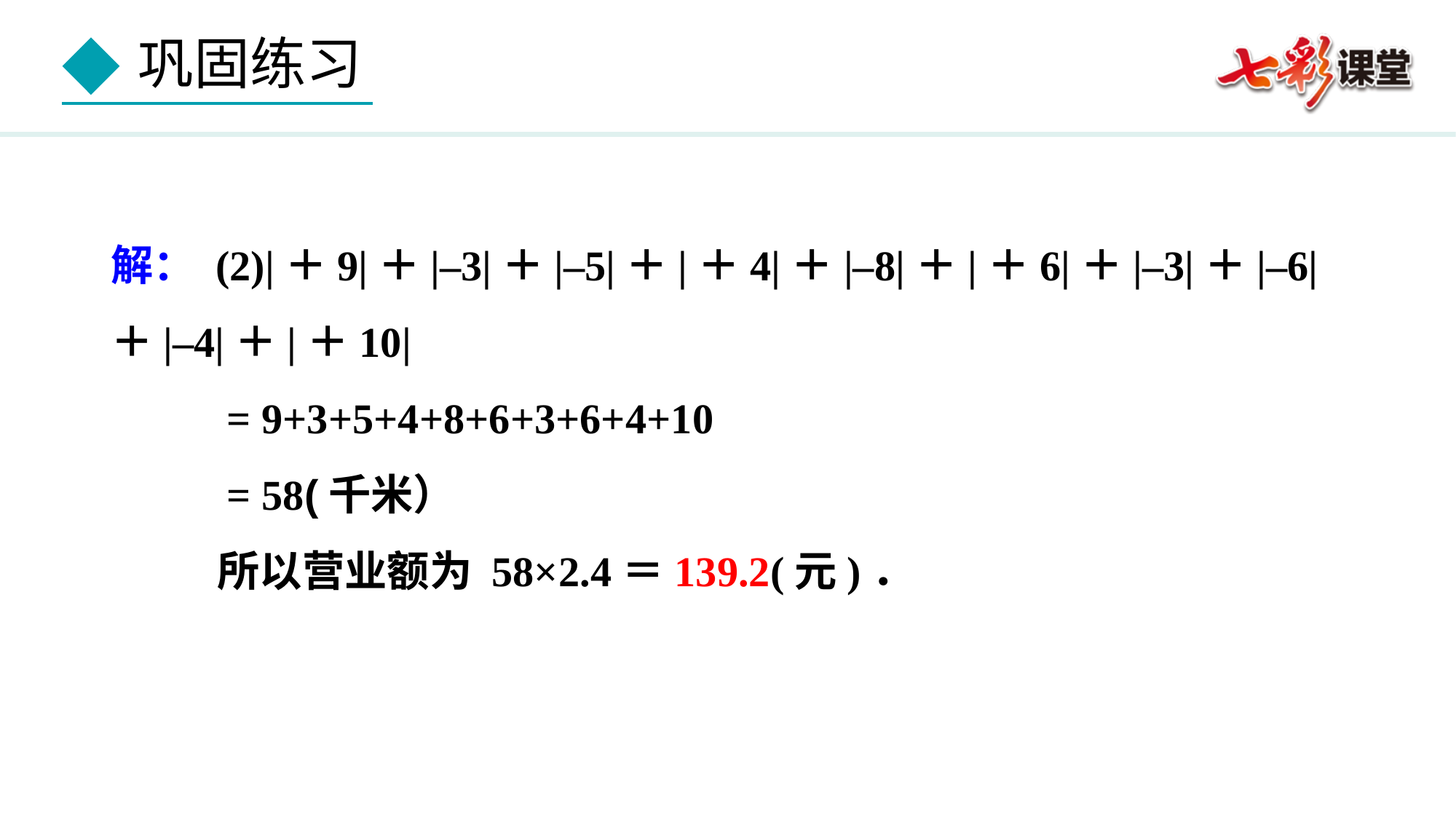

解： (2)|＋9|＋|–3|＋|–5|＋|＋4|＋|–8|＋|＋6|＋|–3|＋|–6|＋|–4|＋|＋10|
           = 9+3+5+4+8+6+3+6+4+10
           = 58(千米）
          所以营业额为 58×2.4＝139.2(元)．